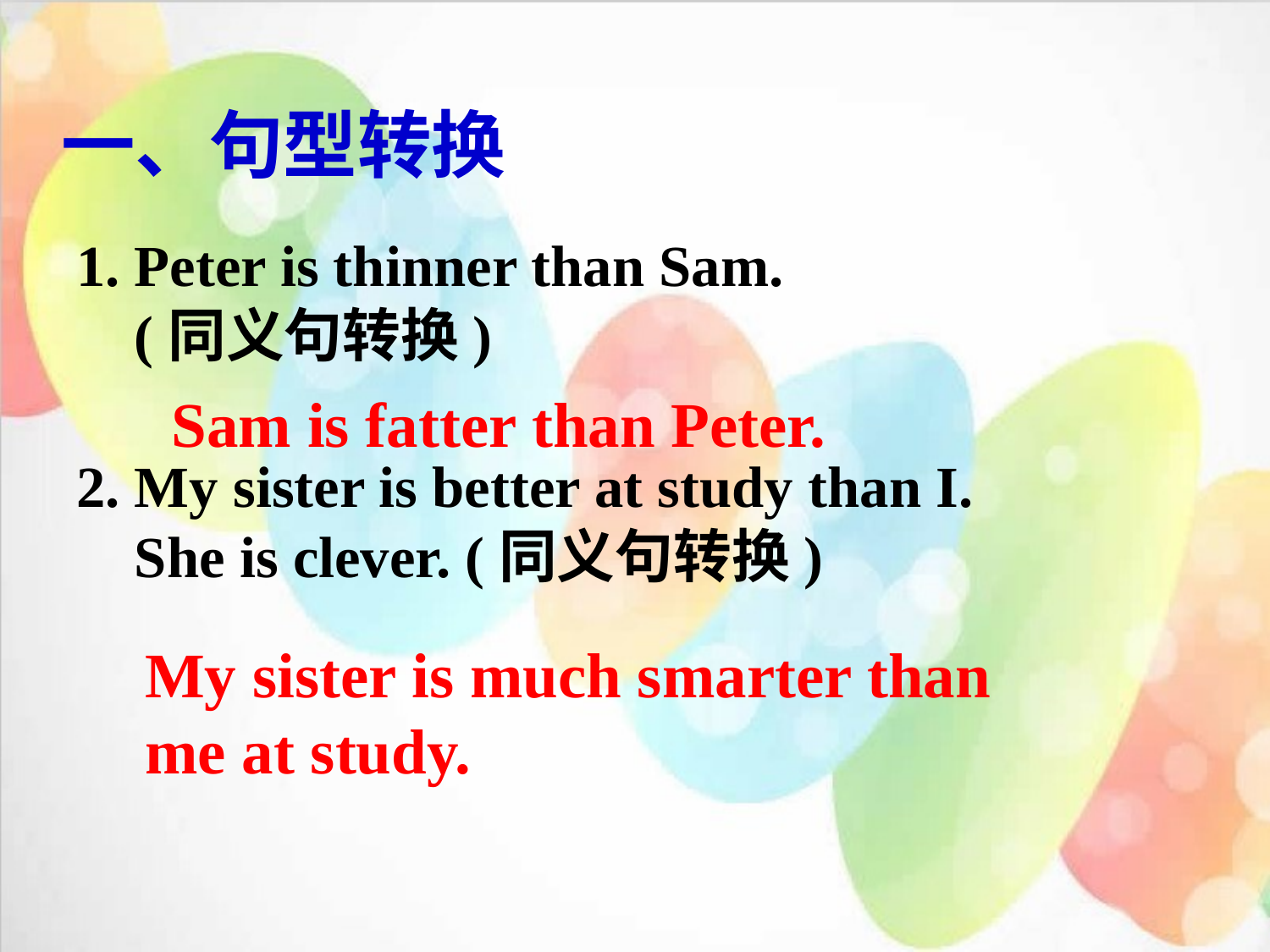

1. Peter is thinner than Sam.
    (同义句转换)

2. My sister is better at study than I.
    She is clever. (同义句转换)
一、句型转换
Sam is fatter than Peter.
My sister is much smarter than me at study.